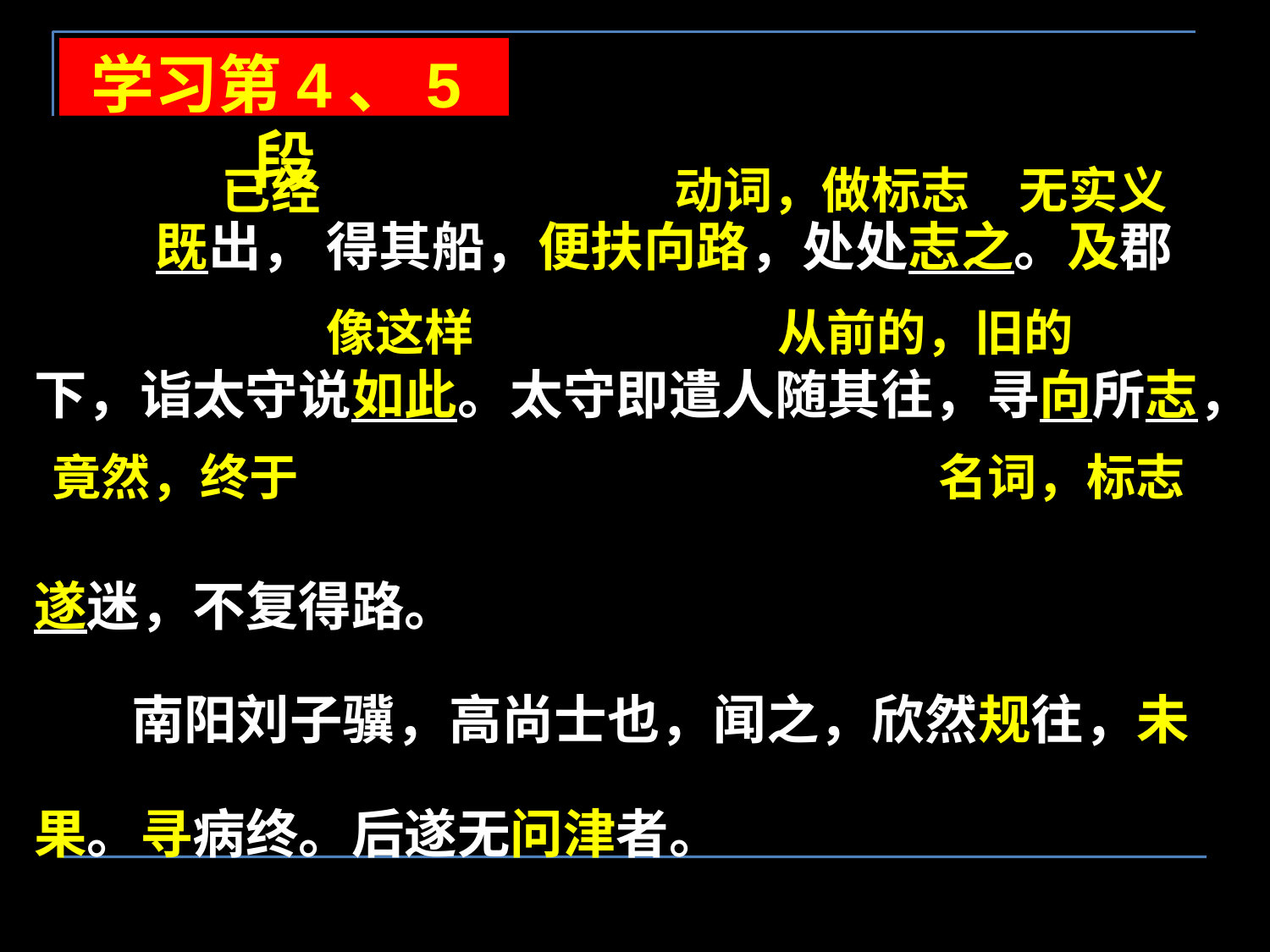

学习第4、5段
动词，做标志
无实义
已经

         既出， 得其船，便扶向路，处处志之。及郡

下，诣太守说如此。太守即遣人随其往，寻向所志，

遂迷，不复得路。

       南阳刘子骥，高尚士也，闻之，欣然规往，未

果。寻病终。后遂无问津者。
像这样
从前的，旧的
竟然，终于
名词，标志